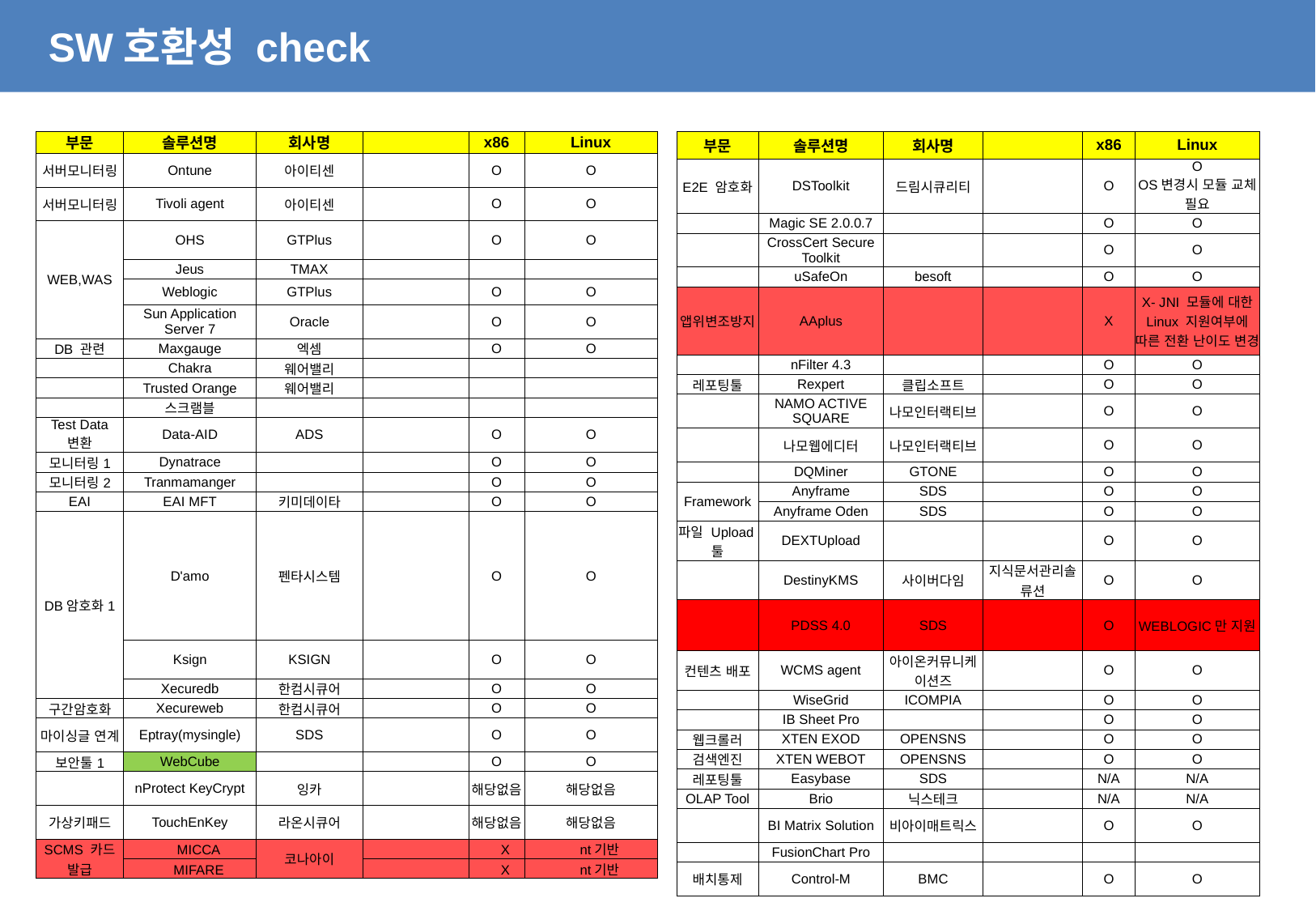

SW호환성 check
| 부문 | 솔루션명 | 회사명 |  | x86 | Linux |
| --- | --- | --- | --- | --- | --- |
| 서버모니터링 | Ontune | 아이티센 |  | O | O |
| 서버모니터링 | Tivoli agent | 아이티센 |  | O | O |
| WEB,WAS | OHS | GTPlus |  | O | O |
|  | Jeus | TMAX |  |  |  |
|  | Weblogic | GTPlus |  | O | O |
|  | Sun Application Server 7 | Oracle |  | O | O |
| DB 관련 | Maxgauge | 엑셈 |  | O | O |
|  | Chakra | 웨어밸리 |  |  |  |
|  | Trusted Orange | 웨어밸리 |  |  |  |
|  | 스크램블 |  |  |  |  |
| Test Data 변환 | Data-AID | ADS |  | O | O |
| 모니터링1 | Dynatrace |  |  | O | O |
| 모니터링2 | Tranmamanger |  |  | O | O |
| EAI | EAI MFT | 키미데이타 |  | O | O |
| DB암호화1 | D'amo | 펜타시스템 |  | O | O |
|  | Ksign | KSIGN |  | O | O |
|  | Xecuredb | 한컴시큐어 |  | O | O |
| 구간암호화 | Xecureweb | 한컴시큐어 |  | O | O |
| 마이싱글 연계 | Eptray(mysingle) | SDS |  | O | O |
| 보안툴1 | WebCube |  |  | O | O |
|  | nProtect KeyCrypt | 잉카 |  | 해당없음 | 해당없음 |
| 가상키패드 | TouchEnKey | 라온시큐어 |  | 해당없음 | 해당없음 |
| SCMS 카드 발급 | MICCA | 코나아이 |  | X | nt기반 |
|  | MIFARE |  |  | X | nt기반 |
| 부문 | 솔루션명 | 회사명 |  | x86 | Linux |
| --- | --- | --- | --- | --- | --- |
| E2E 암호화 | DSToolkit | 드림시큐리티 |  | O | O OS변경시 모듈 교체 필요 |
|  | Magic SE 2.0.0.7 |  |  | O | O |
|  | CrossCert Secure Toolkit |  |  | O | O |
|  | uSafeOn | besoft |  | O | O |
| 앱위변조방지 | AAplus |  |  | X | X- JNI 모듈에 대한 Linux 지원여부에 따른 전환 난이도 변경 |
|  | nFilter 4.3 |  |  | O | O |
| 레포팅툴 | Rexpert | 클립소프트 |  | O | O |
|  | NAMO ACTIVE SQUARE | 나모인터랙티브 |  | O | O |
|  | 나모웹에디터 | 나모인터랙티브 |  | O | O |
|  | DQMiner | GTONE |  | O | O |
| Framework | Anyframe | SDS |  | O | O |
|  | Anyframe Oden | SDS |  | O | O |
| 파일 Upload툴 | DEXTUpload |  |  | O | O |
|  | DestinyKMS | 사이버다임 | 지식문서관리솔류션 | O | O |
|  | PDSS 4.0 | SDS |  | O | WEBLOGIC만 지원 |
| 컨텐츠 배포 | WCMS agent | 아이온커뮤니케이션즈 |  | O | O |
|  | WiseGrid | ICOMPIA |  | O | O |
|  | IB Sheet Pro |  |  | O | O |
| 웹크롤러 | XTEN EXOD | OPENSNS |  | O | O |
| 검색엔진 | XTEN WEBOT | OPENSNS |  | O | O |
| 레포팅툴 | Easybase | SDS |  | N/A | N/A |
| OLAP Tool | Brio | 닉스테크 |  | N/A | N/A |
|  | BI Matrix Solution | 비아이매트릭스 |  | O | O |
|  | FusionChart Pro |  |  |  |  |
| 배치통제 | Control-M | BMC |  | O | O |